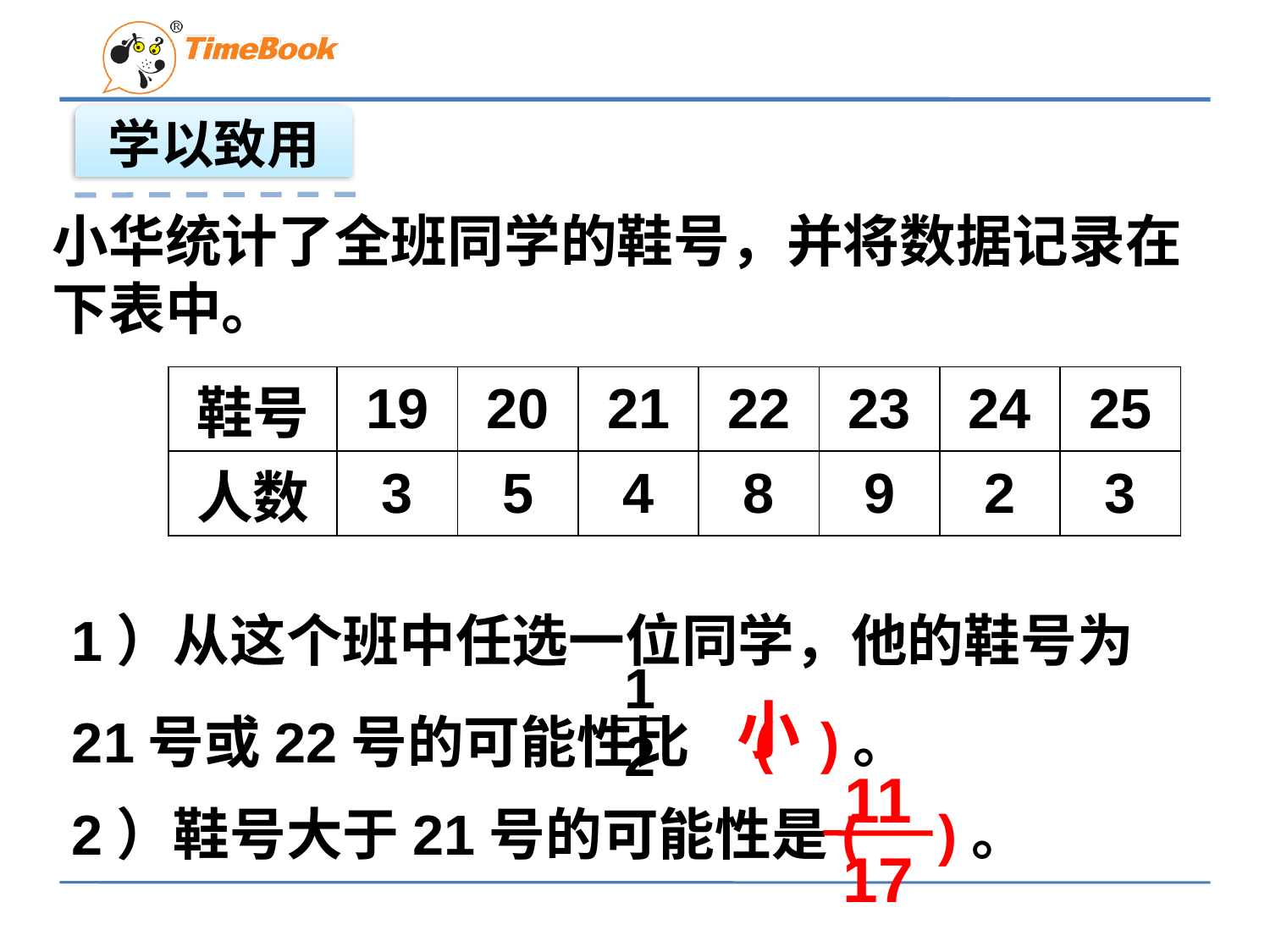

学以致用
小华统计了全班同学的鞋号，并将数据记录在下表中。
| 鞋号 | 19 | 20 | 21 | 22 | 23 | 24 | 25 |
| --- | --- | --- | --- | --- | --- | --- | --- |
| 人数 | 3 | 5 | 4 | 8 | 9 | 2 | 3 |
1）从这个班中任选一位同学，他的鞋号为21号或22号的可能性比    (   )。
1
2
小
11
17
2）鞋号大于21号的可能性是(     )。